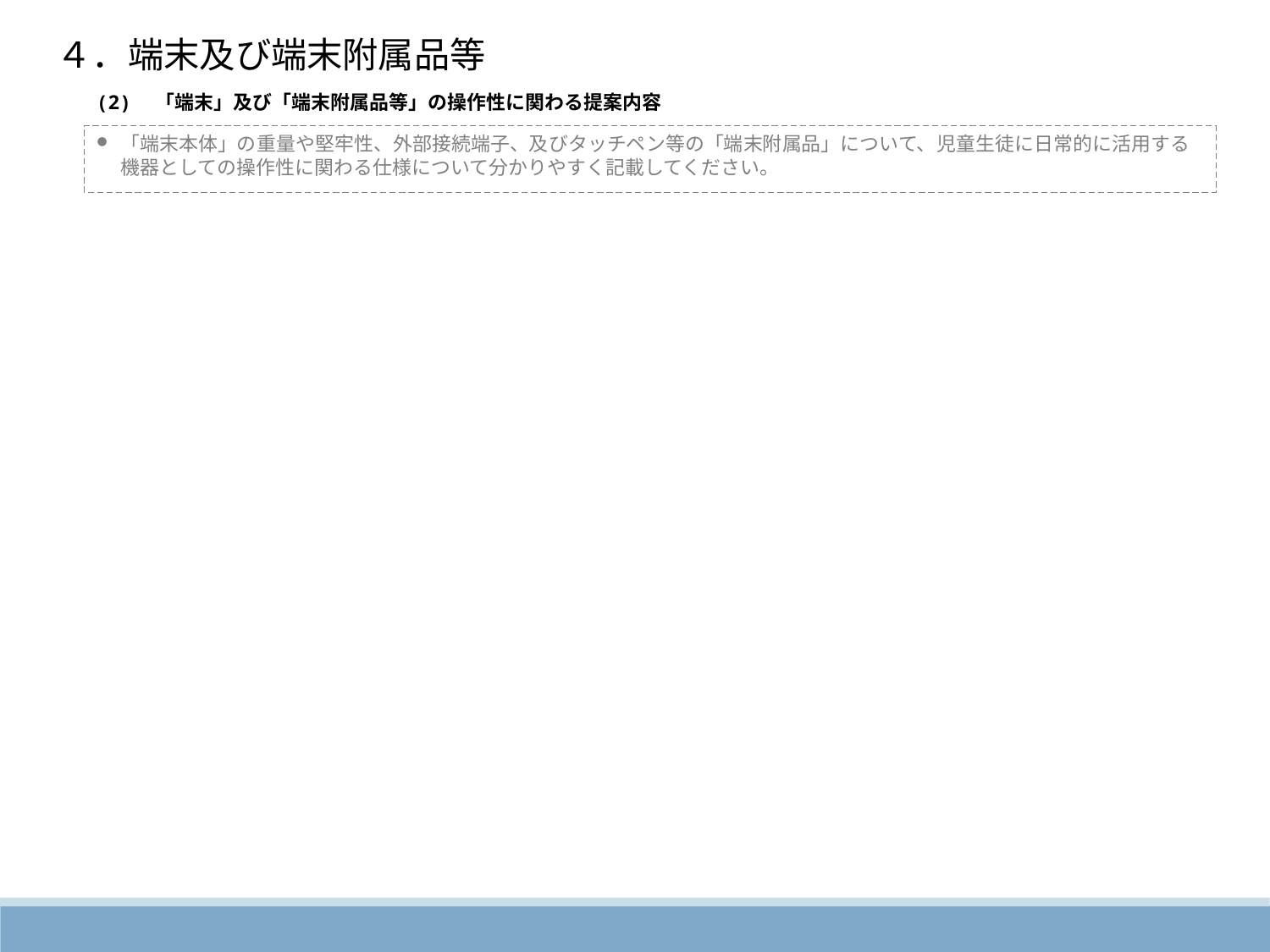

４．端末及び端末附属品等
(2)　「端末」及び「端末附属品等」の操作性に関わる提案内容
「端末本体」の重量や堅牢性、外部接続端子、及びタッチペン等の「端末附属品」について、児童生徒に日常的に活用する機器としての操作性に関わる仕様について分かりやすく記載してください。